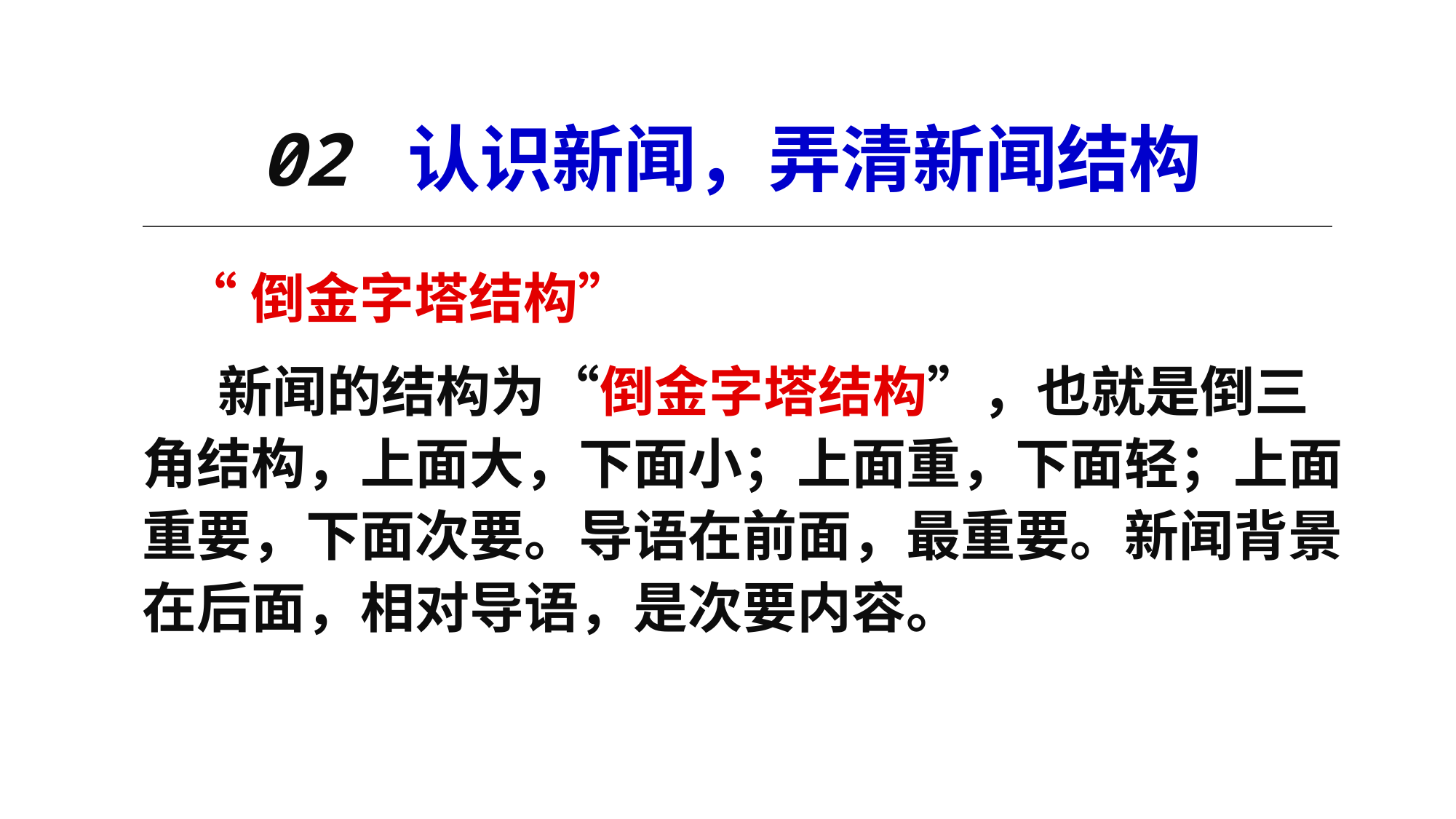

# 02 认识新闻，弄清新闻结构
     “倒金字塔结构”
     新闻的结构为“倒金字塔结构”，也就是倒三角结构，上面大，下面小；上面重，下面轻；上面重要，下面次要。导语在前面，最重要。新闻背景在后面，相对导语，是次要内容。